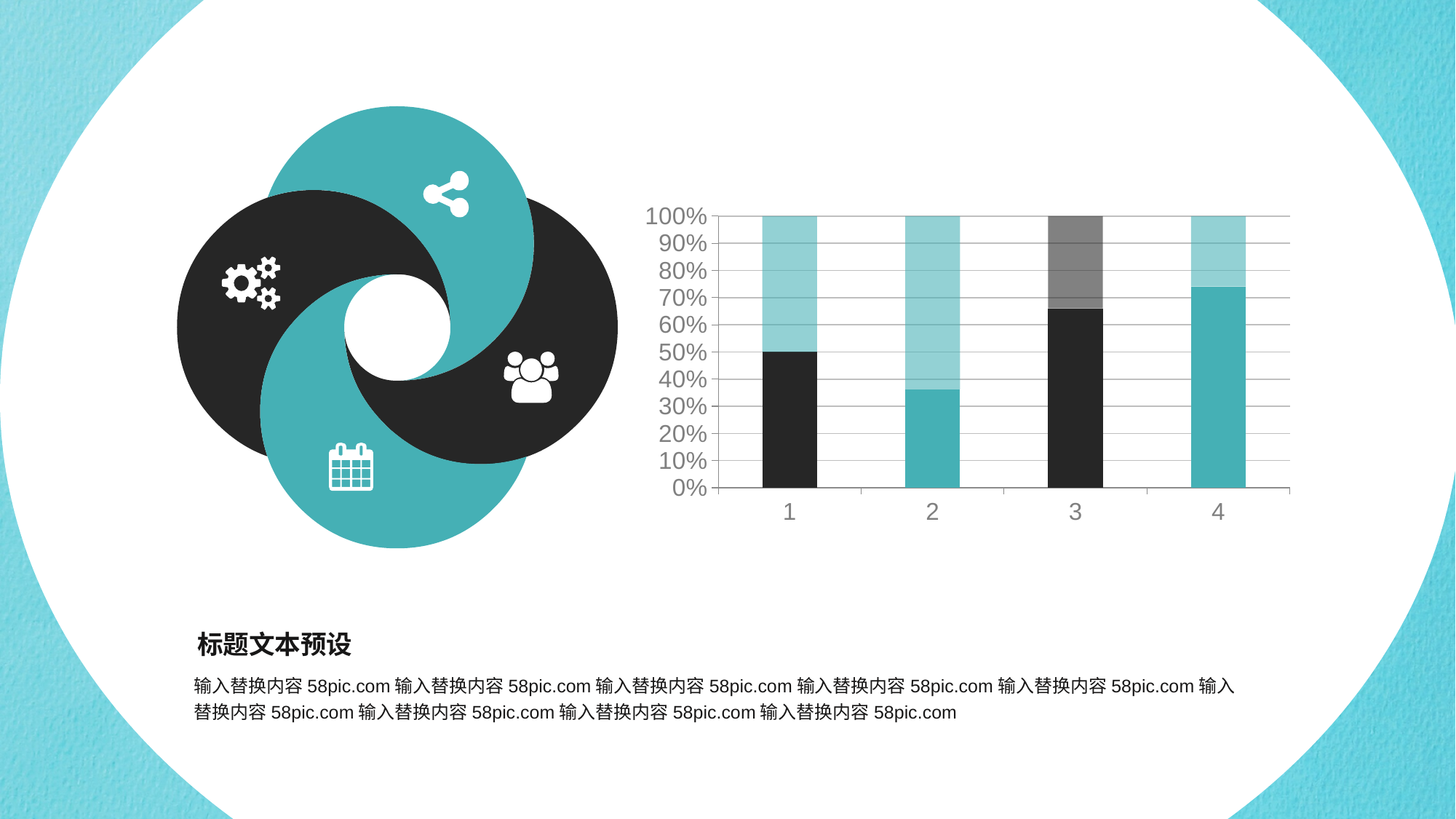

### Chart

| Category |  |  |
|---|---|---|

标题文本预设
输入替换内容58pic.com输入替换内容58pic.com输入替换内容58pic.com输入替换内容58pic.com输入替换内容58pic.com输入替换内容58pic.com输入替换内容58pic.com输入替换内容58pic.com输入替换内容58pic.com